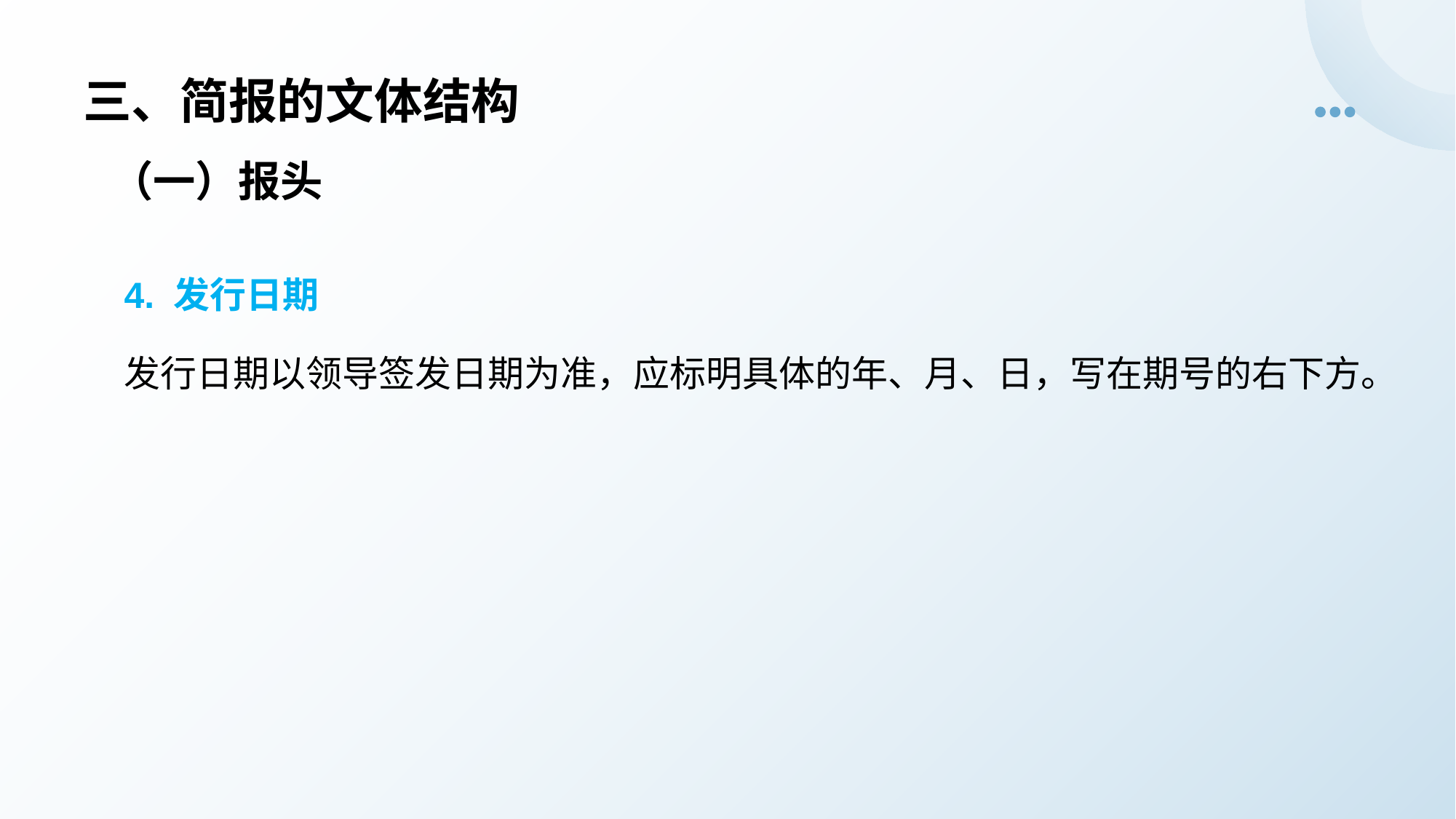

# 三、简报的文体结构
（一）报头
4. 发行日期
发行日期以领导签发日期为准，应标明具体的年、月、日，写在期号的右下方。